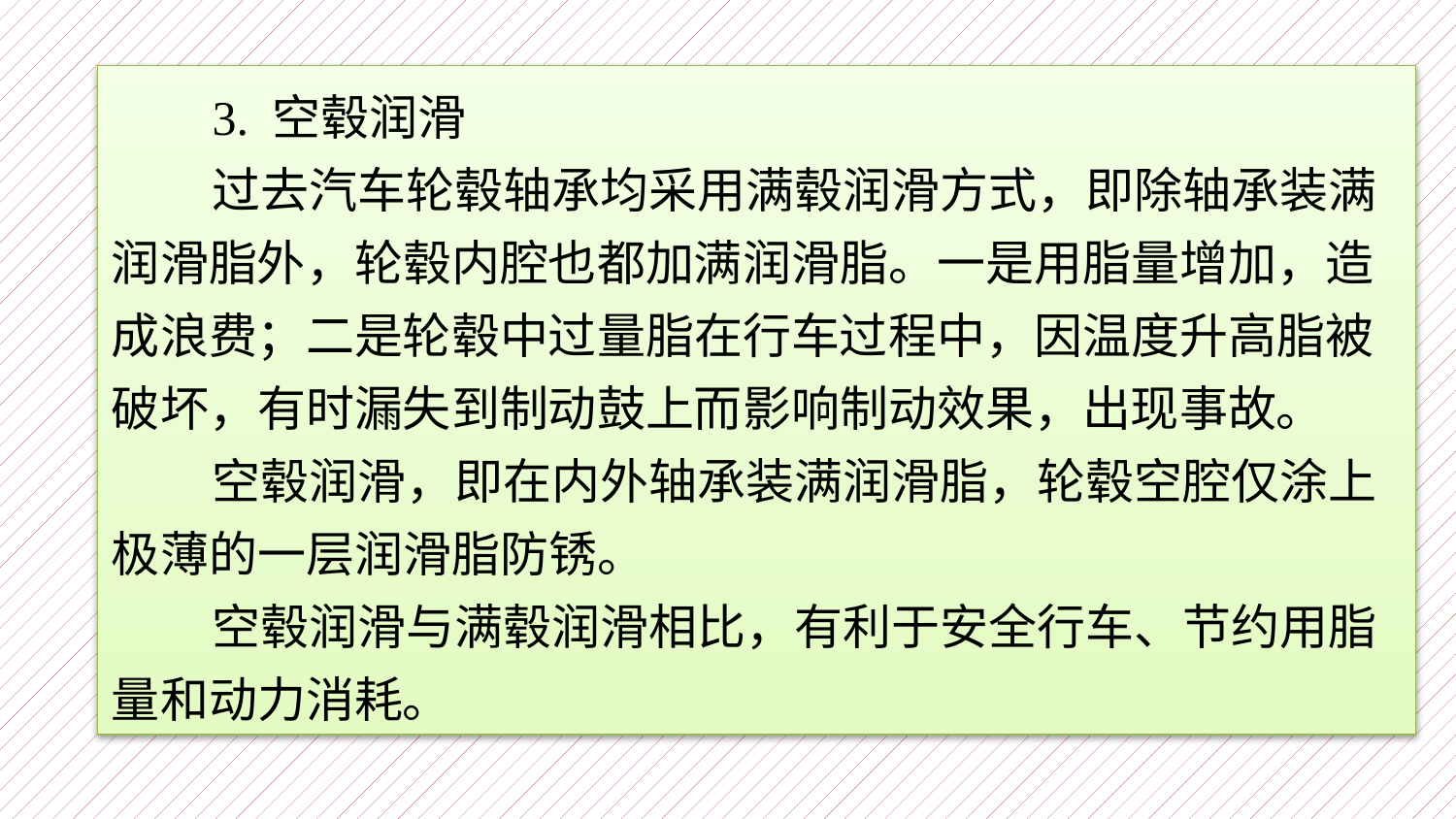

3. 空毂润滑
过去汽车轮毂轴承均采用满毂润滑方式，即除轴承装满润滑脂外，轮毂内腔也都加满润滑脂。一是用脂量增加，造成浪费；二是轮毂中过量脂在行车过程中，因温度升高脂被破坏，有时漏失到制动鼓上而影响制动效果，出现事故。
空毂润滑，即在内外轴承装满润滑脂，轮毂空腔仅涂上极薄的一层润滑脂防锈。
空毂润滑与满毂润滑相比，有利于安全行车、节约用脂量和动力消耗。